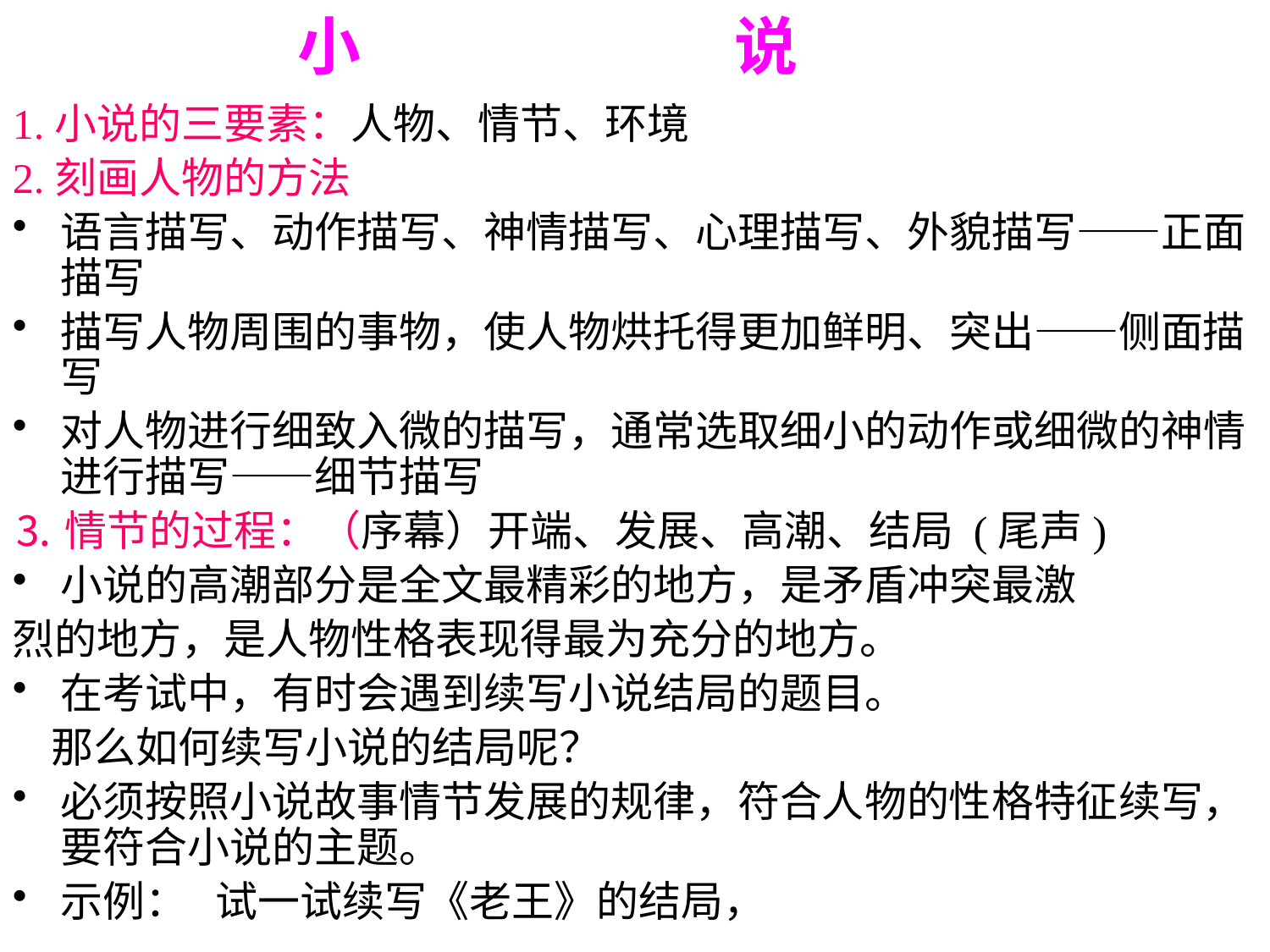

小                          说
1.小说的三要素：人物、情节、环境
2.刻画人物的方法
语言描写、动作描写、神情描写、心理描写、外貌描写——正面描写
描写人物周围的事物，使人物烘托得更加鲜明、突出——侧面描写
对人物进行细致入微的描写，通常选取细小的动作或细微的神情进行描写——细节描写
⒊情节的过程：（序幕）开端、发展、高潮、结局 (尾声)
小说的高潮部分是全文最精彩的地方，是矛盾冲突最激
烈的地方，是人物性格表现得最为充分的地方。
在考试中，有时会遇到续写小说结局的题目。
   那么如何续写小说的结局呢？
必须按照小说故事情节发展的规律，符合人物的性格特征续写，要符合小说的主题。
示例：   试一试续写《老王》的结局，